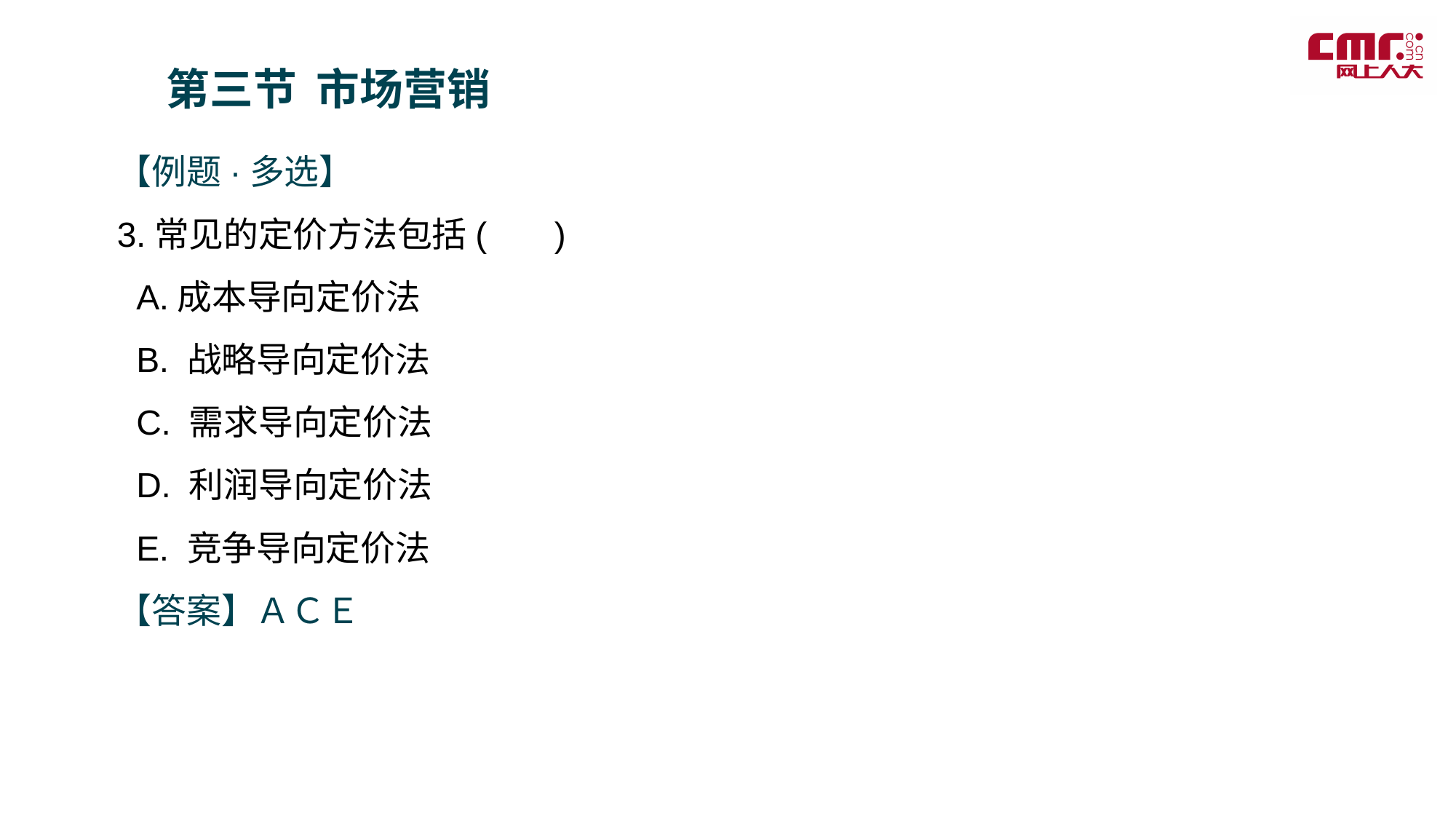

第三节  市场营销
【例题·多选】
3.常见的定价方法包括(       )
  A.成本导向定价法
  B. 战略导向定价法
  C. 需求导向定价法
  D. 利润导向定价法
  E. 竞争导向定价法
【答案】ＡＣＥ